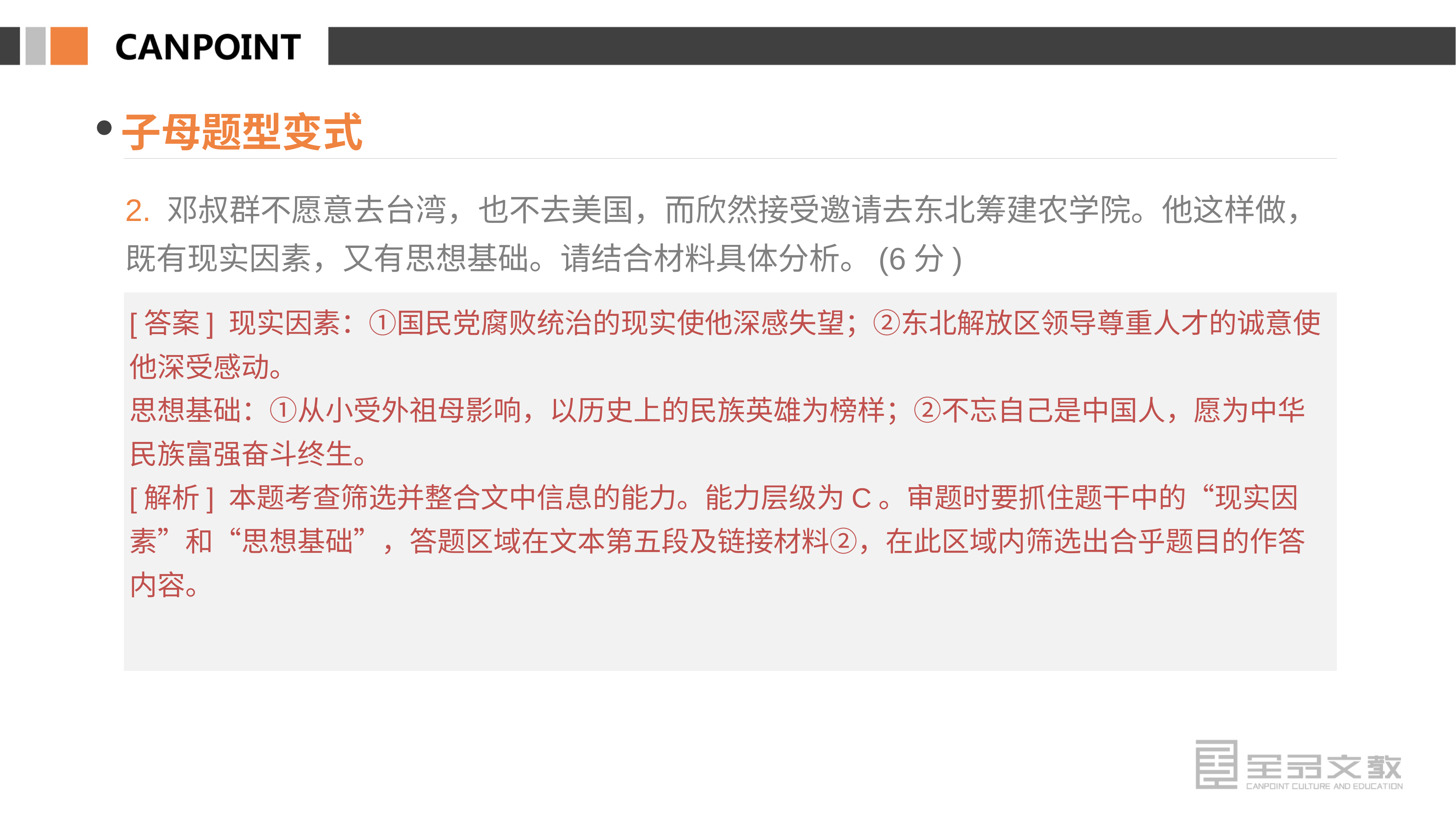

子母题型变式

2. 邓叔群不愿意去台湾，也不去美国，而欣然接受邀请去东北筹建农学院。他这样做，既有现实因素，又有思想基础。请结合材料具体分析。(6分)

[答案] 现实因素：①国民党腐败统治的现实使他深感失望；②东北解放区领导尊重人才的诚意使他深受感动。
思想基础：①从小受外祖母影响，以历史上的民族英雄为榜样；②不忘自己是中国人，愿为中华民族富强奋斗终生。
[解析] 本题考查筛选并整合文中信息的能力。能力层级为C。审题时要抓住题干中的“现实因素”和“思想基础”，答题区域在文本第五段及链接材料②，在此区域内筛选出合乎题目的作答内容。